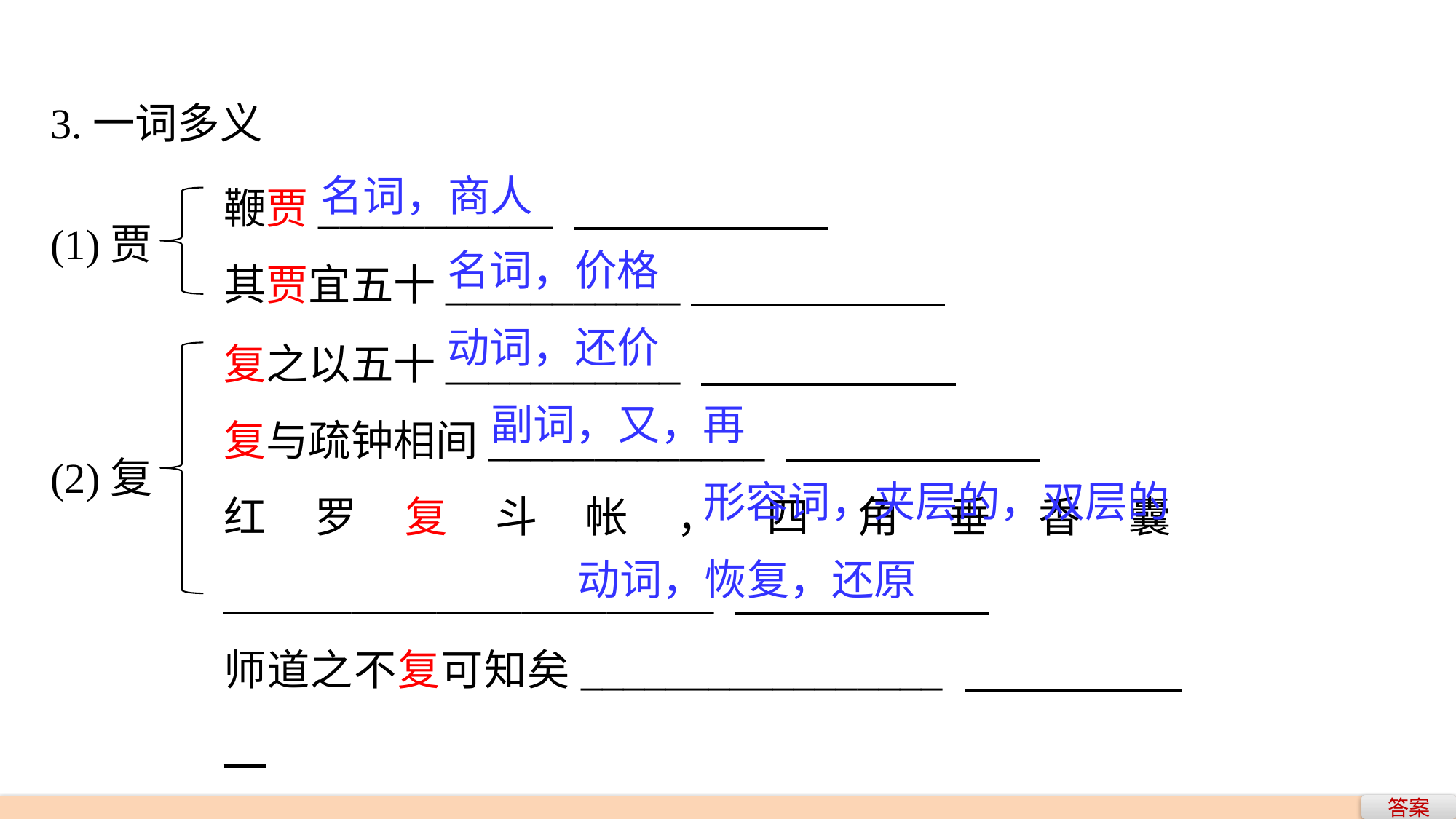

3.一词多义
鞭贾___________
其贾宜五十___________
名词，商人
(1)贾

名词，价格
复之以五十___________
复与疏钟相间_____________
红罗复斗帐，四角垂香囊_______________________
师道之不复可知矣_________________
动词，还价

副词，又，再
(2)复
形容词，夹层的，双层的
动词，恢复，还原
答案